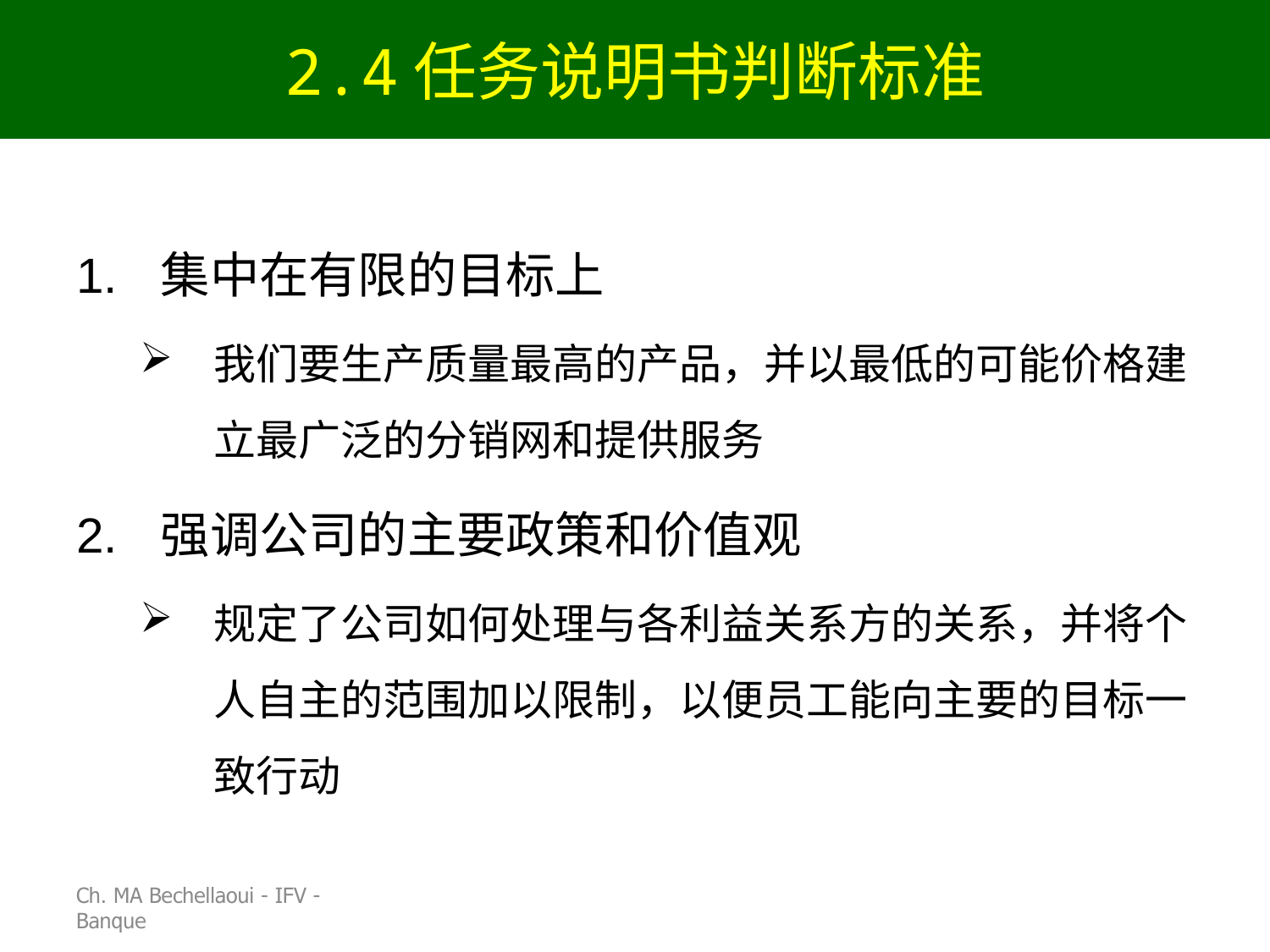

# 2.4任务说明书判断标准
Ch. MA Bechellaoui - IFV - Banque
集中在有限的目标上
我们要生产质量最高的产品，并以最低的可能价格建立最广泛的分销网和提供服务
强调公司的主要政策和价值观
规定了公司如何处理与各利益关系方的关系，并将个人自主的范围加以限制，以便员工能向主要的目标一致行动